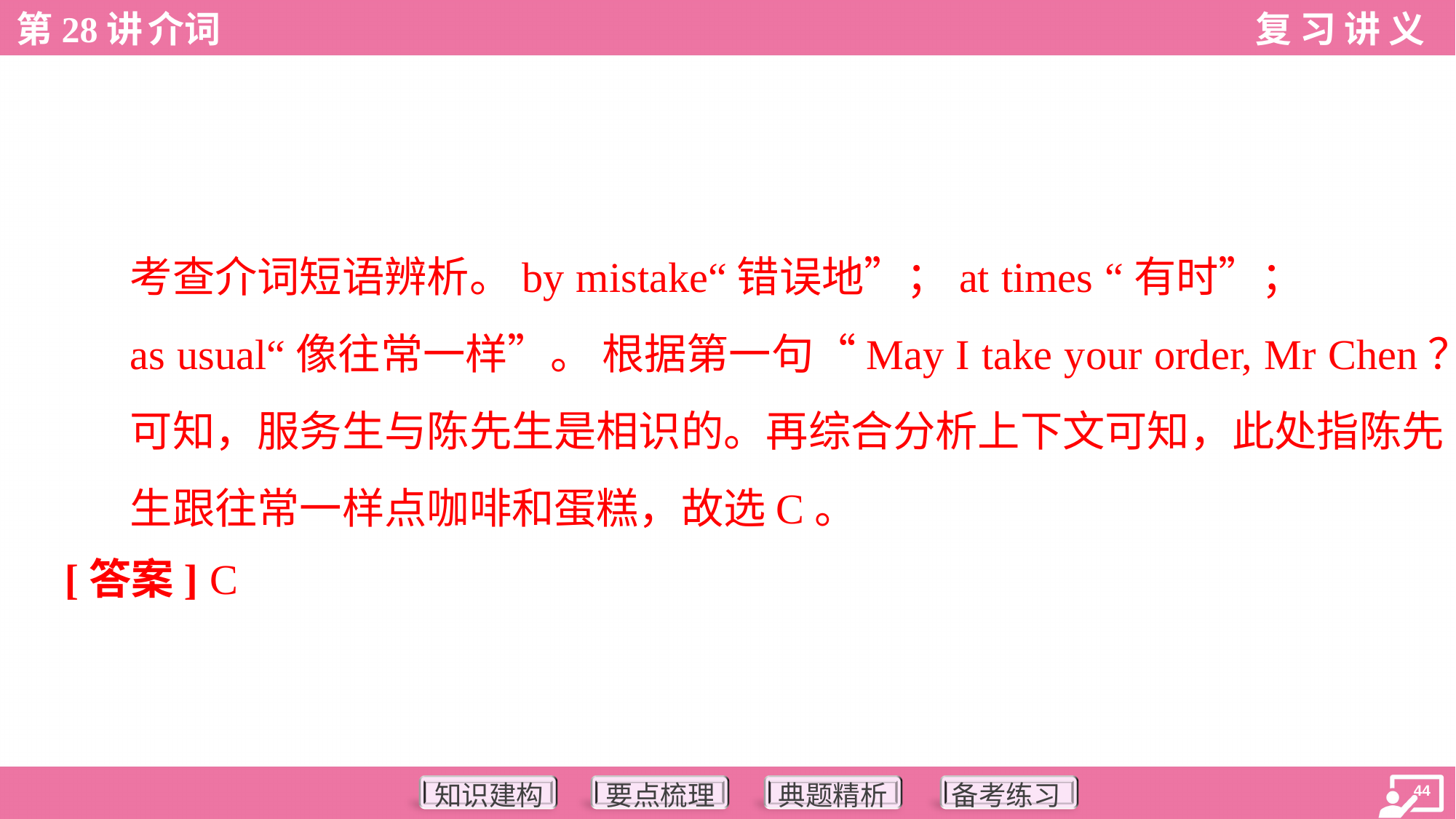

考查介词短语辨析。by mistake“错误地”；at times “有时”；
as usual“像往常一样”。 根据第一句“May I take your order, Mr Chen？”
可知，服务生与陈先生是相识的。再综合分析上下文可知，此处指陈先
生跟往常一样点咖啡和蛋糕，故选C。
[答案] C